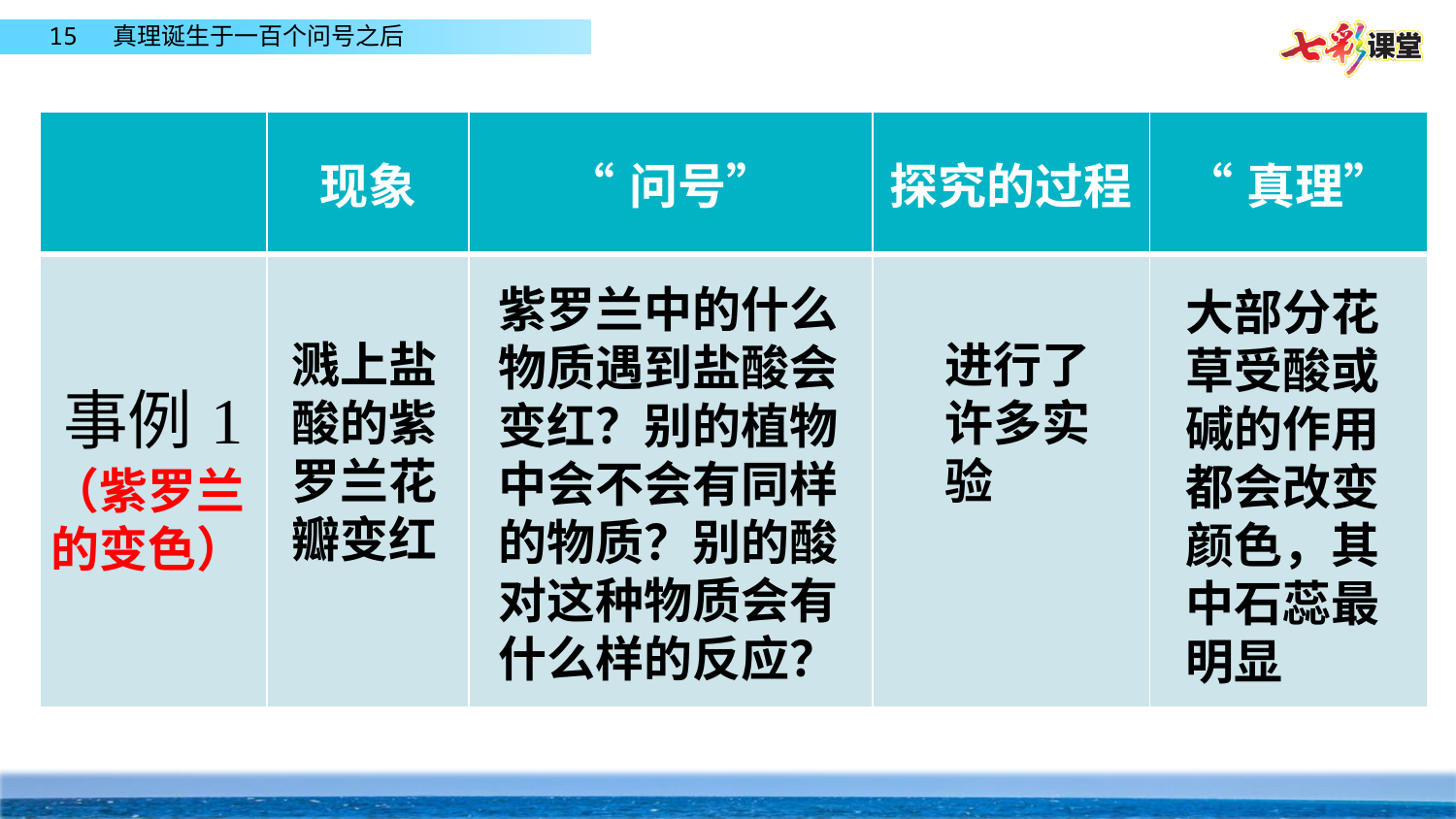

|  | 现象 | “问号” | 探究的过程 | “真理” |
| --- | --- | --- | --- | --- |
| 事例1 |  |  |  |  |
紫罗兰中的什么物质遇到盐酸会变红？别的植物中会不会有同样的物质？别的酸对这种物质会有什么样的反应？
大部分花草受酸或碱的作用都会改变颜色，其中石蕊最明显
进行了许多实验
溅上盐酸的紫罗兰花瓣变红
（紫罗兰的变色）